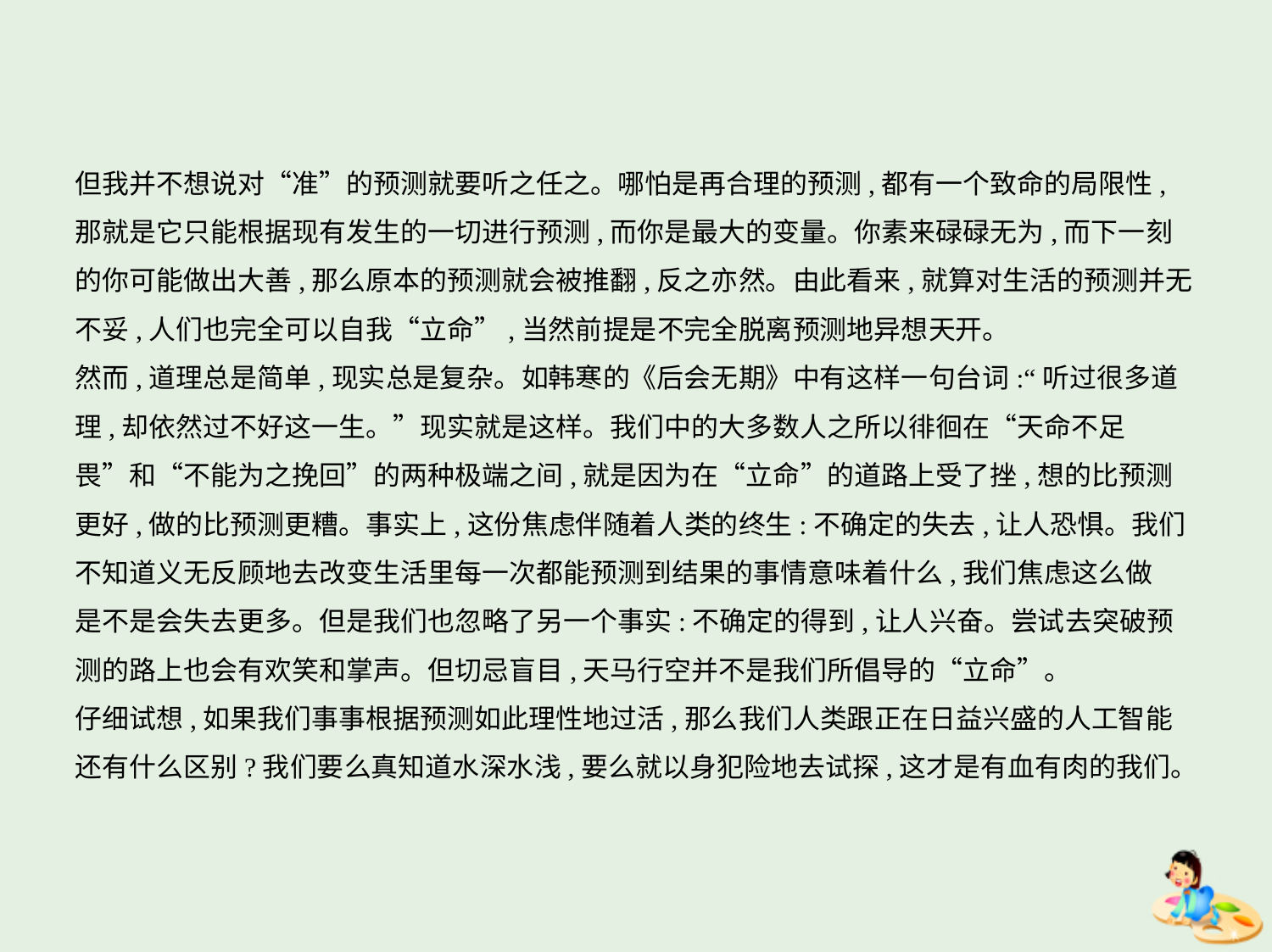

但我并不想说对“准”的预测就要听之任之。哪怕是再合理的预测,都有一个致命的局限性,
那就是它只能根据现有发生的一切进行预测,而你是最大的变量。你素来碌碌无为,而下一刻
的你可能做出大善,那么原本的预测就会被推翻,反之亦然。由此看来,就算对生活的预测并无
不妥,人们也完全可以自我“立命”,当然前提是不完全脱离预测地异想天开。
然而,道理总是简单,现实总是复杂。如韩寒的《后会无期》中有这样一句台词:“听过很多道
理,却依然过不好这一生。”现实就是这样。我们中的大多数人之所以徘徊在“天命不足
畏”和“不能为之挽回”的两种极端之间,就是因为在“立命”的道路上受了挫,想的比预测
更好,做的比预测更糟。事实上,这份焦虑伴随着人类的终生:不确定的失去,让人恐惧。我们
不知道义无反顾地去改变生活里每一次都能预测到结果的事情意味着什么,我们焦虑这么做
是不是会失去更多。但是我们也忽略了另一个事实:不确定的得到,让人兴奋。尝试去突破预
测的路上也会有欢笑和掌声。但切忌盲目,天马行空并不是我们所倡导的“立命”。
仔细试想,如果我们事事根据预测如此理性地过活,那么我们人类跟正在日益兴盛的人工智能
还有什么区别?我们要么真知道水深水浅,要么就以身犯险地去试探,这才是有血有肉的我们。